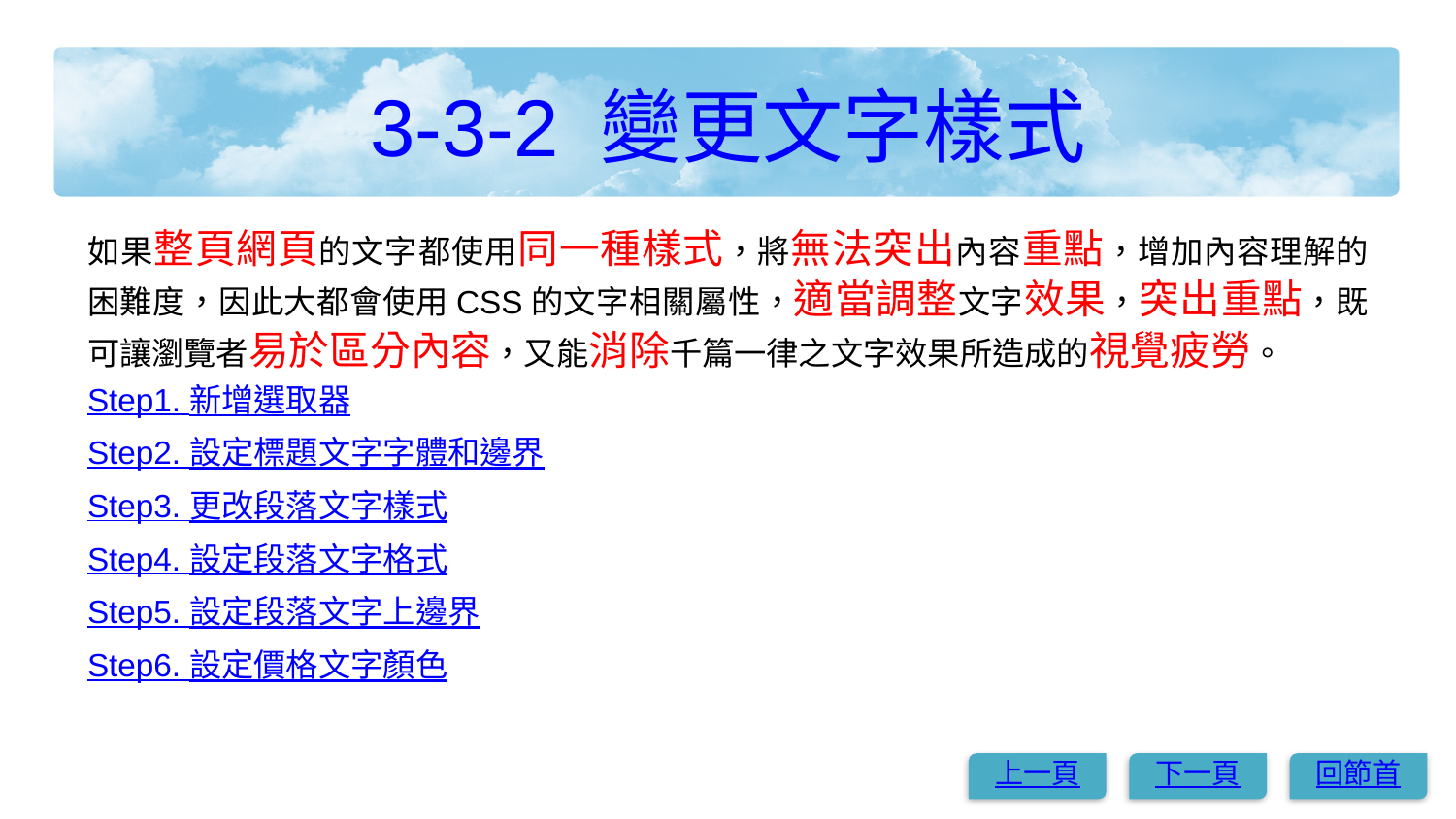

# 3-3-2 變更文字樣式
如果整頁網頁的文字都使用同一種樣式，將無法突出內容重點，增加內容理解的困難度，因此大都會使用CSS的文字相關屬性，適當調整文字效果，突出重點，既可讓瀏覽者易於區分內容，又能消除千篇一律之文字效果所造成的視覺疲勞。
Step1. 新增選取器
Step2. 設定標題文字字體和邊界
Step3. 更改段落文字樣式
Step4. 設定段落文字格式
Step5. 設定段落文字上邊界
Step6. 設定價格文字顏色

上一頁
下一頁
回節首